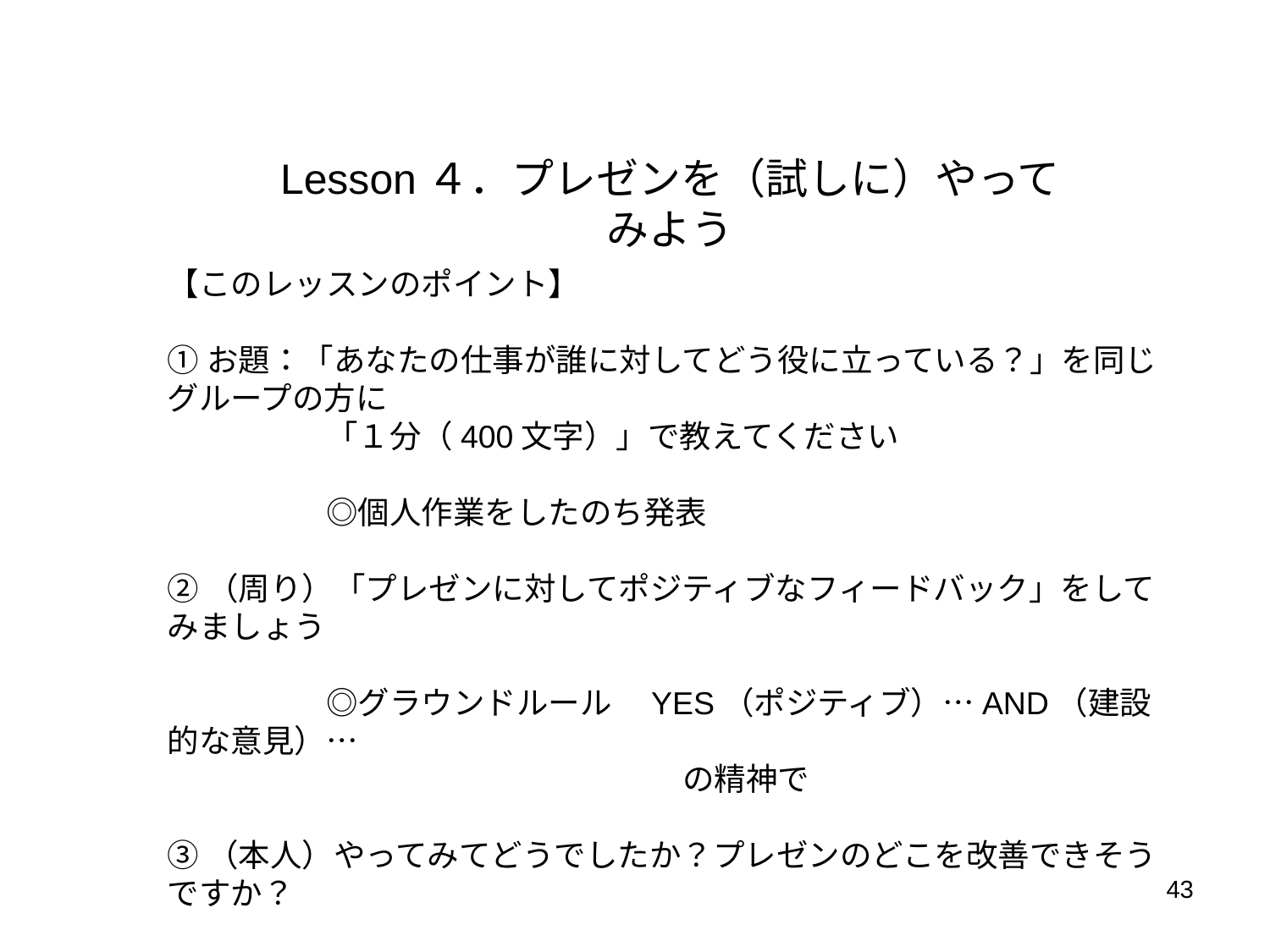

Lesson４．プレゼンを（試しに）やってみよう
【このレッスンのポイント】

①お題：「あなたの仕事が誰に対してどう役に立っている？」を同じグループの方に
　　　　　「１分（400文字）」で教えてください

　　　　　◎個人作業をしたのち発表

②（周り）「プレゼンに対してポジティブなフィードバック」をしてみましょう

　　　　　◎グラウンドルール　YES（ポジティブ）…AND（建設的な意見）…
　　　　　　　　　　　　　　　　 の精神で

③（本人）やってみてどうでしたか？プレゼンのどこを改善できそうですか？
43